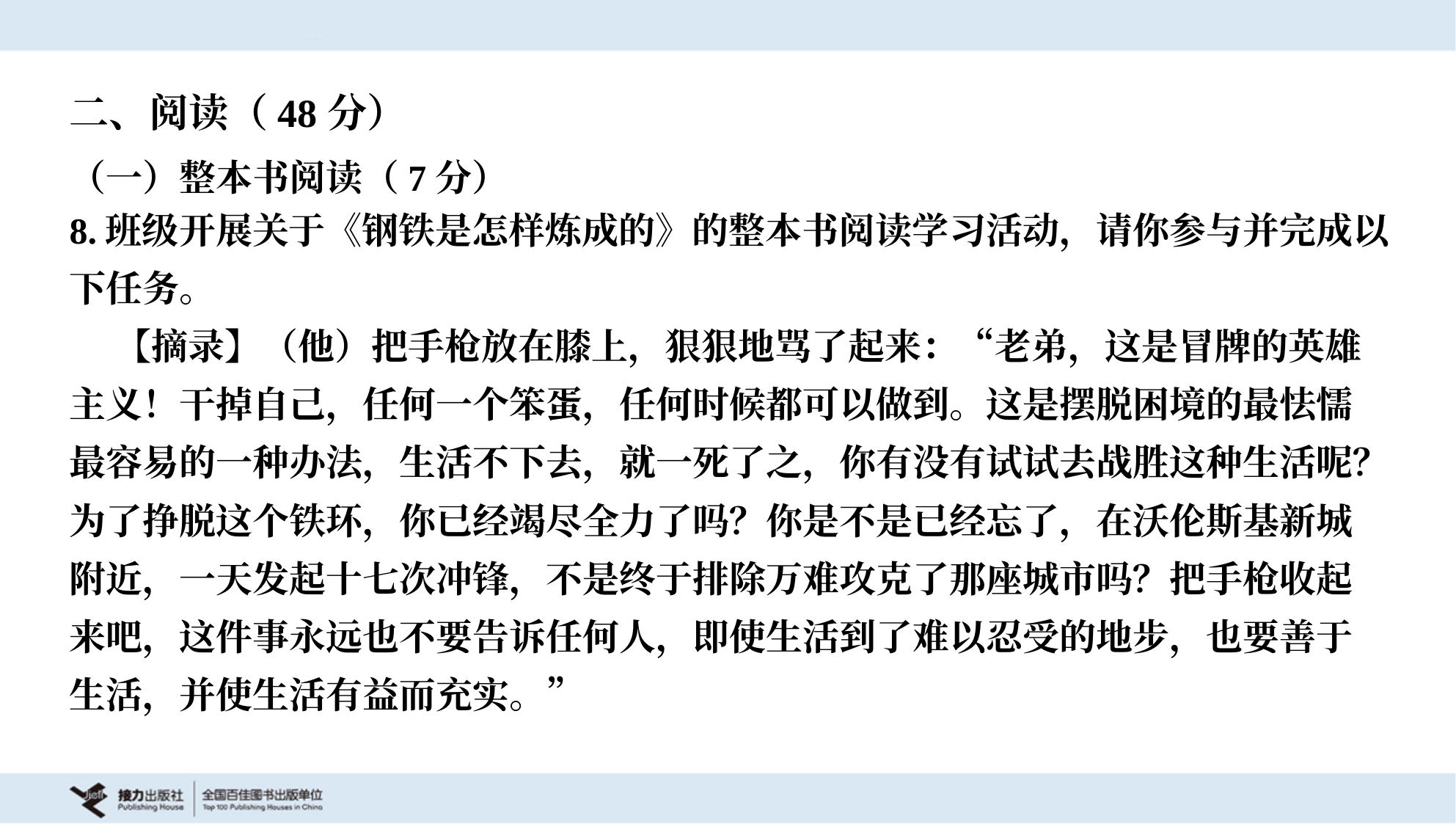

二、阅读（48分）
（一）整本书阅读（7分）
8.班级开展关于《钢铁是怎样炼成的》的整本书阅读学习活动，请你参与并完成以
下任务。
    【摘录】（他）把手枪放在膝上，狠狠地骂了起来：“老弟，这是冒牌的英雄
主义！干掉自己，任何一个笨蛋，任何时候都可以做到。这是摆脱困境的最怯懦
最容易的一种办法，生活不下去，就一死了之，你有没有试试去战胜这种生活呢？
为了挣脱这个铁环，你已经竭尽全力了吗？你是不是已经忘了，在沃伦斯基新城
附近，一天发起十七次冲锋，不是终于排除万难攻克了那座城市吗？把手枪收起
来吧，这件事永远也不要告诉任何人，即使生活到了难以忍受的地步，也要善于
生活，并使生活有益而充实。”